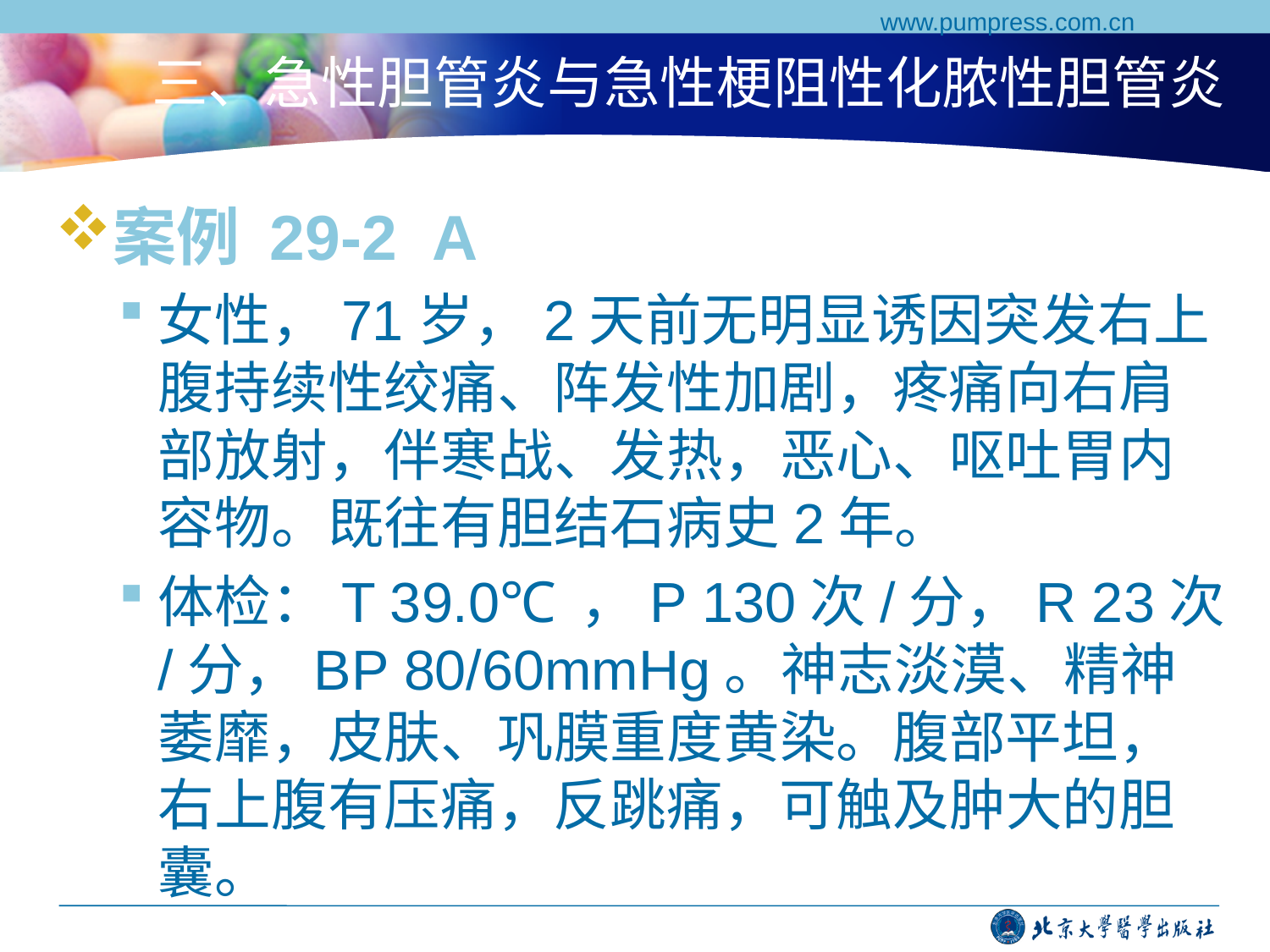

www.pumpress.com.cn
# 三、急性胆管炎与急性梗阻性化脓性胆管炎
案例 29-2  A
女性，71岁，2天前无明显诱因突发右上腹持续性绞痛、阵发性加剧，疼痛向右肩部放射，伴寒战、发热，恶心、呕吐胃内容物。既往有胆结石病史2年。
体检：T 39.0℃，P 130次/分，R 23次/分，BP 80/60mmHg。神志淡漠、精神萎靡，皮肤、巩膜重度黄染。腹部平坦，右上腹有压痛，反跳痛，可触及肿大的胆囊。